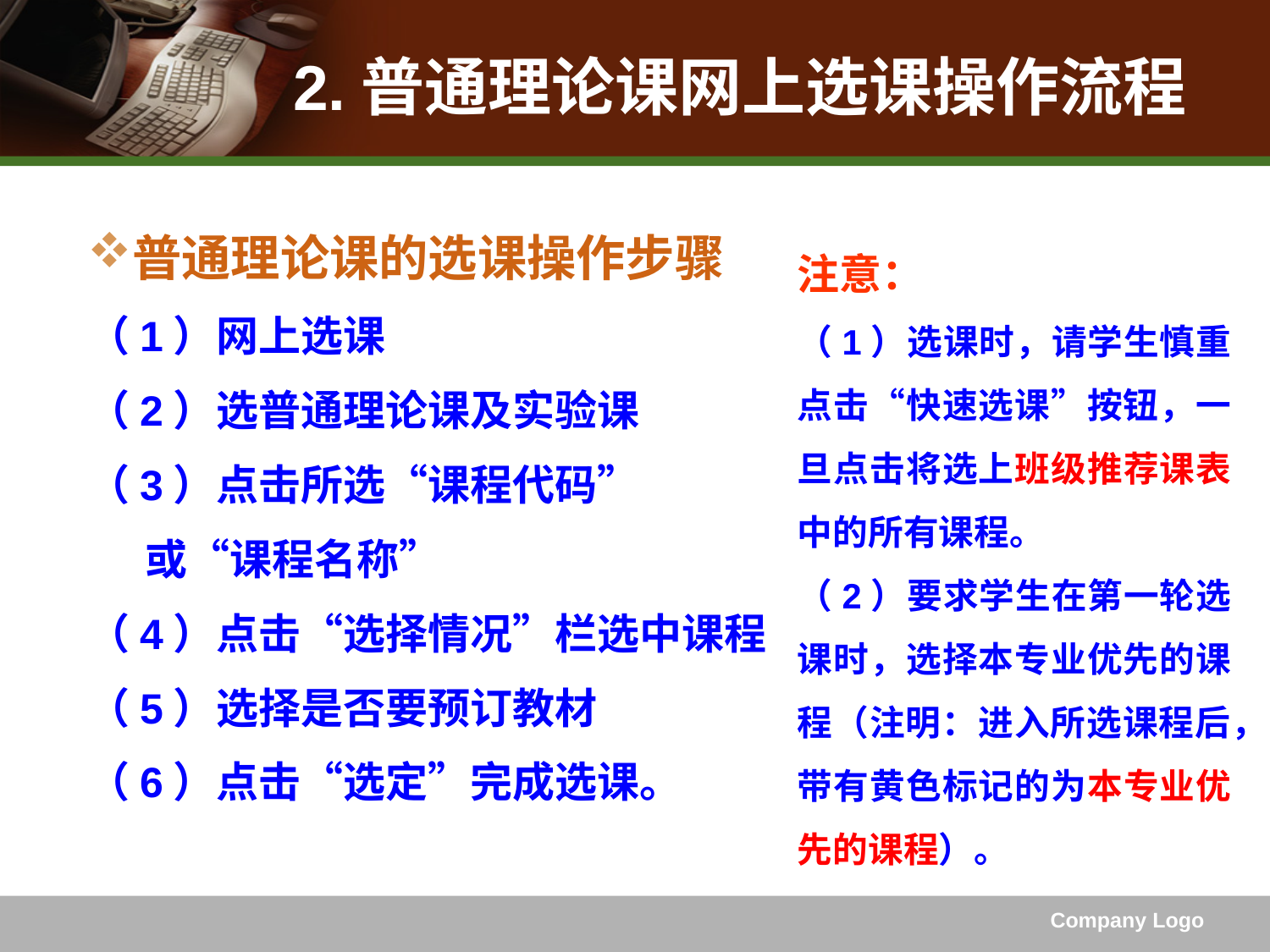

# 2.普通理论课网上选课操作流程
注意：
（1）选课时，请学生慎重点击“快速选课”按钮，一旦点击将选上班级推荐课表中的所有课程。
（2）要求学生在第一轮选课时，选择本专业优先的课程（注明：进入所选课程后，带有黄色标记的为本专业优先的课程）。
普通理论课的选课操作步骤
（1）网上选课
（2）选普通理论课及实验课
（3）点击所选“课程代码”
     或“课程名称”
（4）点击“选择情况”栏选中课程
（5）选择是否要预订教材
（6）点击“选定”完成选课。
Company Logo